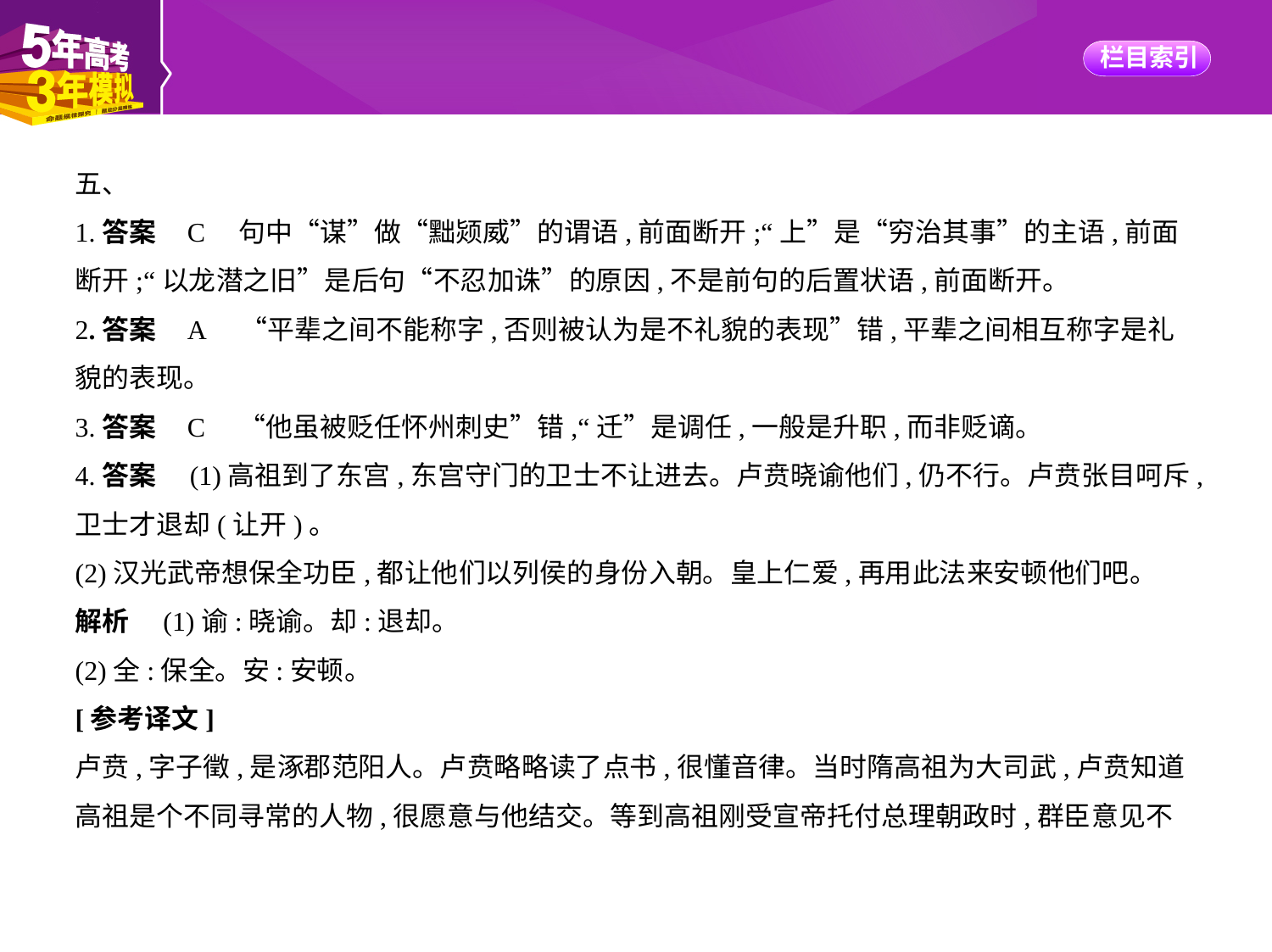

五、
1.答案    C　句中“谋”做“黜颎威”的谓语,前面断开;“上”是“穷治其事”的主语,前面
断开;“以龙潜之旧”是后句“不忍加诛”的原因,不是前句的后置状语,前面断开。
2.答案    A　“平辈之间不能称字,否则被认为是不礼貌的表现”错,平辈之间相互称字是礼
貌的表现。
3.答案    C　“他虽被贬任怀州刺史”错,“迁”是调任,一般是升职,而非贬谪。
4.答案　(1)高祖到了东宫,东宫守门的卫士不让进去。卢贲晓谕他们,仍不行。卢贲张目呵斥,
卫士才退却(让开)。
(2)汉光武帝想保全功臣,都让他们以列侯的身份入朝。皇上仁爱,再用此法来安顿他们吧。
解析　(1)谕:晓谕。却:退却。
(2)全:保全。安:安顿。
[参考译文]
卢贲,字子徵,是涿郡范阳人。卢贲略略读了点书,很懂音律。当时隋高祖为大司武,卢贲知道
高祖是个不同寻常的人物,很愿意与他结交。等到高祖刚受宣帝托付总理朝政时,群臣意见不